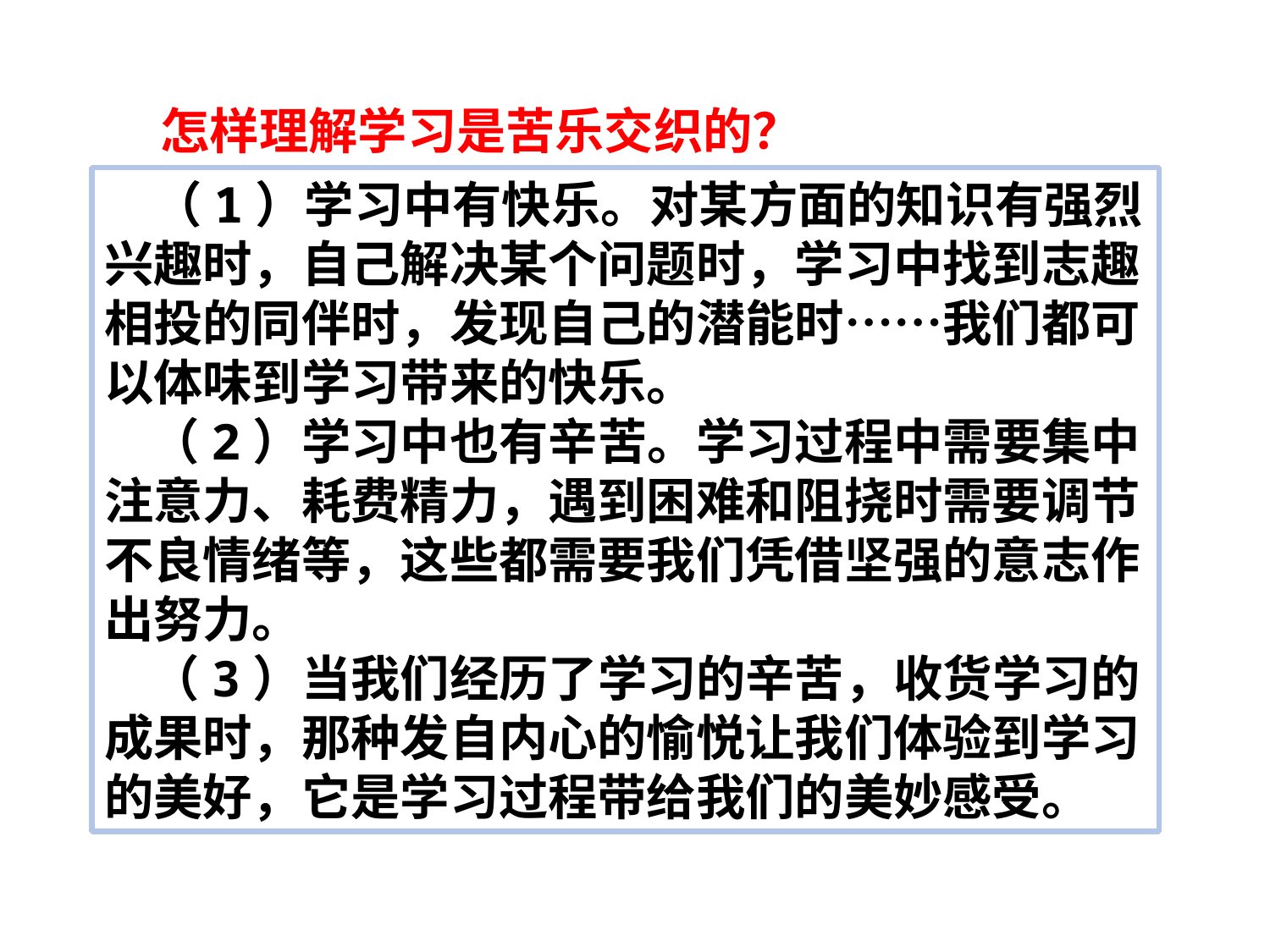

怎样理解学习是苦乐交织的？
    （1）学习中有快乐。对某方面的知识有强烈兴趣时，自己解决某个问题时，学习中找到志趣相投的同伴时，发现自己的潜能时……我们都可以体味到学习带来的快乐。
   （2）学习中也有辛苦。学习过程中需要集中注意力、耗费精力，遇到困难和阻挠时需要调节不良情绪等，这些都需要我们凭借坚强的意志作出努力。
   （3）当我们经历了学习的辛苦，收货学习的成果时，那种发自内心的愉悦让我们体验到学习的美好，它是学习过程带给我们的美妙感受。